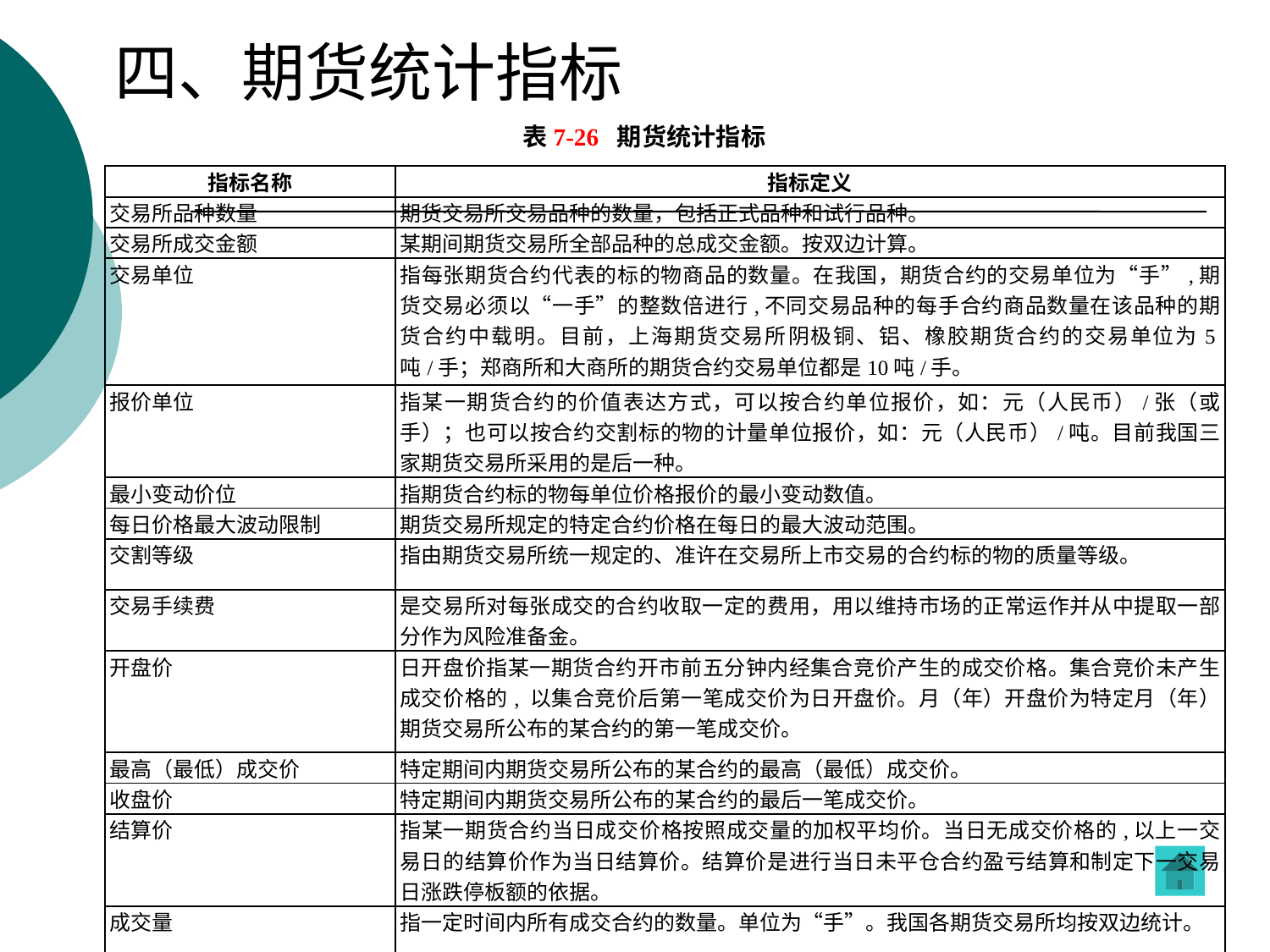

# 四、期货统计指标
表7-26  期货统计指标
| 指标名称 | 指标定义 |
| --- | --- |
| 交易所品种数量 | 期货交易所交易品种的数量，包括正式品种和试行品种。 |
| 交易所成交金额 | 某期间期货交易所全部品种的总成交金额。按双边计算。 |
| 交易单位 | 指每张期货合约代表的标的物商品的数量。在我国，期货合约的交易单位为“手”,期货交易必须以“一手”的整数倍进行,不同交易品种的每手合约商品数量在该品种的期货合约中载明。目前，上海期货交易所阴极铜、铝、橡胶期货合约的交易单位为5吨/手；郑商所和大商所的期货合约交易单位都是10吨/手。 |
| 报价单位 | 指某一期货合约的价值表达方式，可以按合约单位报价，如：元（人民币）/张（或手）；也可以按合约交割标的物的计量单位报价，如：元（人民币）/吨。目前我国三家期货交易所采用的是后一种。 |
| 最小变动价位 | 指期货合约标的物每单位价格报价的最小变动数值。 |
| 每日价格最大波动限制 | 期货交易所规定的特定合约价格在每日的最大波动范围。 |
| 交割等级 | 指由期货交易所统一规定的、准许在交易所上市交易的合约标的物的质量等级。 |
| 交易手续费 | 是交易所对每张成交的合约收取一定的费用，用以维持市场的正常运作并从中提取一部分作为风险准备金。 |
| 开盘价 | 日开盘价指某一期货合约开市前五分钟内经集合竞价产生的成交价格。集合竞价未产生成交价格的, 以集合竞价后第一笔成交价为日开盘价。月（年）开盘价为特定月（年）期货交易所公布的某合约的第一笔成交价。 |
| 最高（最低）成交价 | 特定期间内期货交易所公布的某合约的最高（最低）成交价。 |
| 收盘价 | 特定期间内期货交易所公布的某合约的最后一笔成交价。 |
| 结算价 | 指某一期货合约当日成交价格按照成交量的加权平均价。当日无成交价格的,以上一交易日的结算价作为当日结算价。结算价是进行当日未平仓合约盈亏结算和制定下一交易日涨跌停板额的依据。 |
| 成交量 | 指一定时间内所有成交合约的数量。单位为“手”。我国各期货交易所均按双边统计。 |